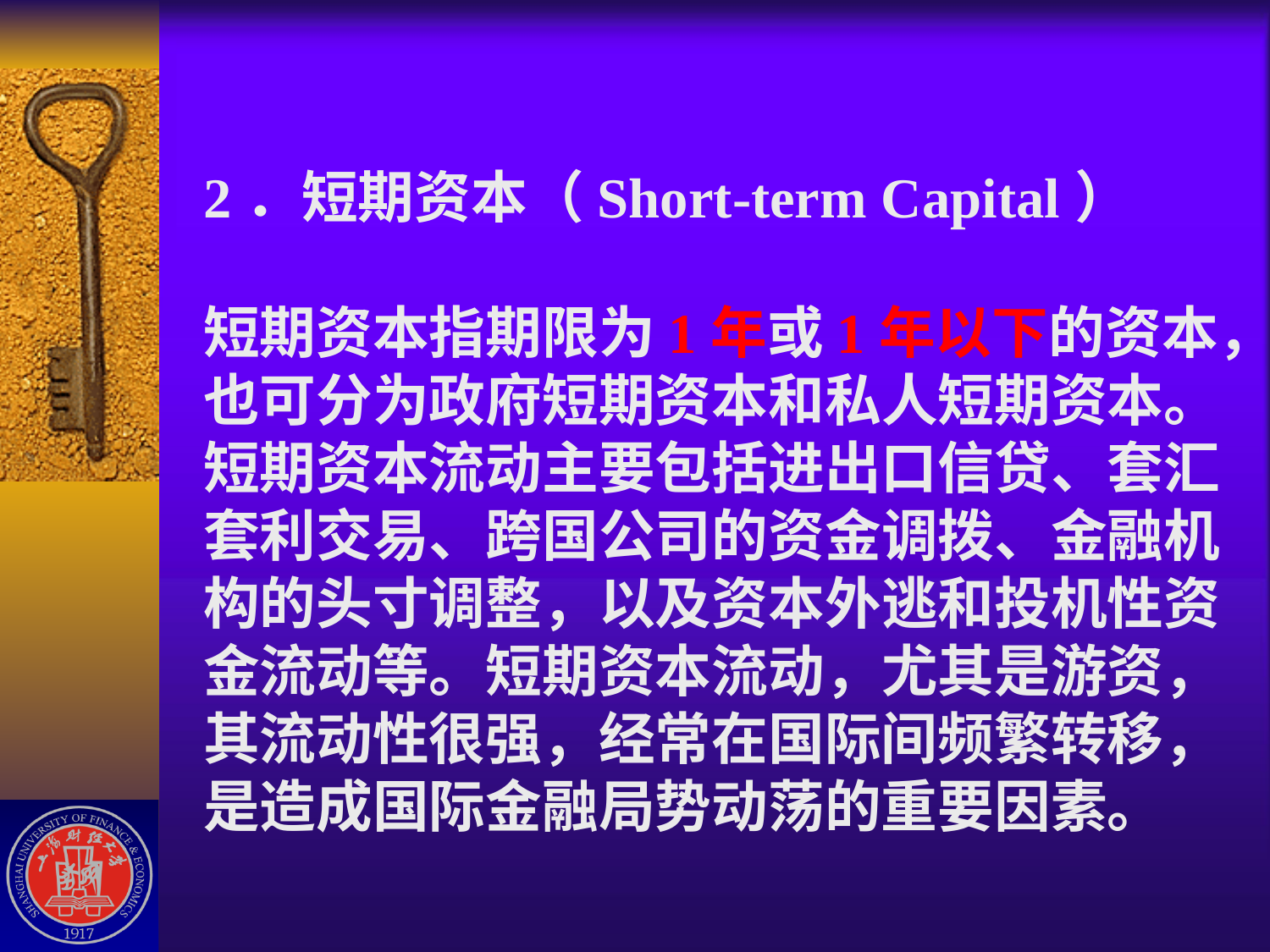

# 2．短期资本（Short-term Capital） 短期资本指期限为1年或1年以下的资本，也可分为政府短期资本和私人短期资本。短期资本流动主要包括进出口信贷、套汇套利交易、跨国公司的资金调拨、金融机构的头寸调整，以及资本外逃和投机性资金流动等。短期资本流动，尤其是游资，其流动性很强，经常在国际间频繁转移，是造成国际金融局势动荡的重要因素。